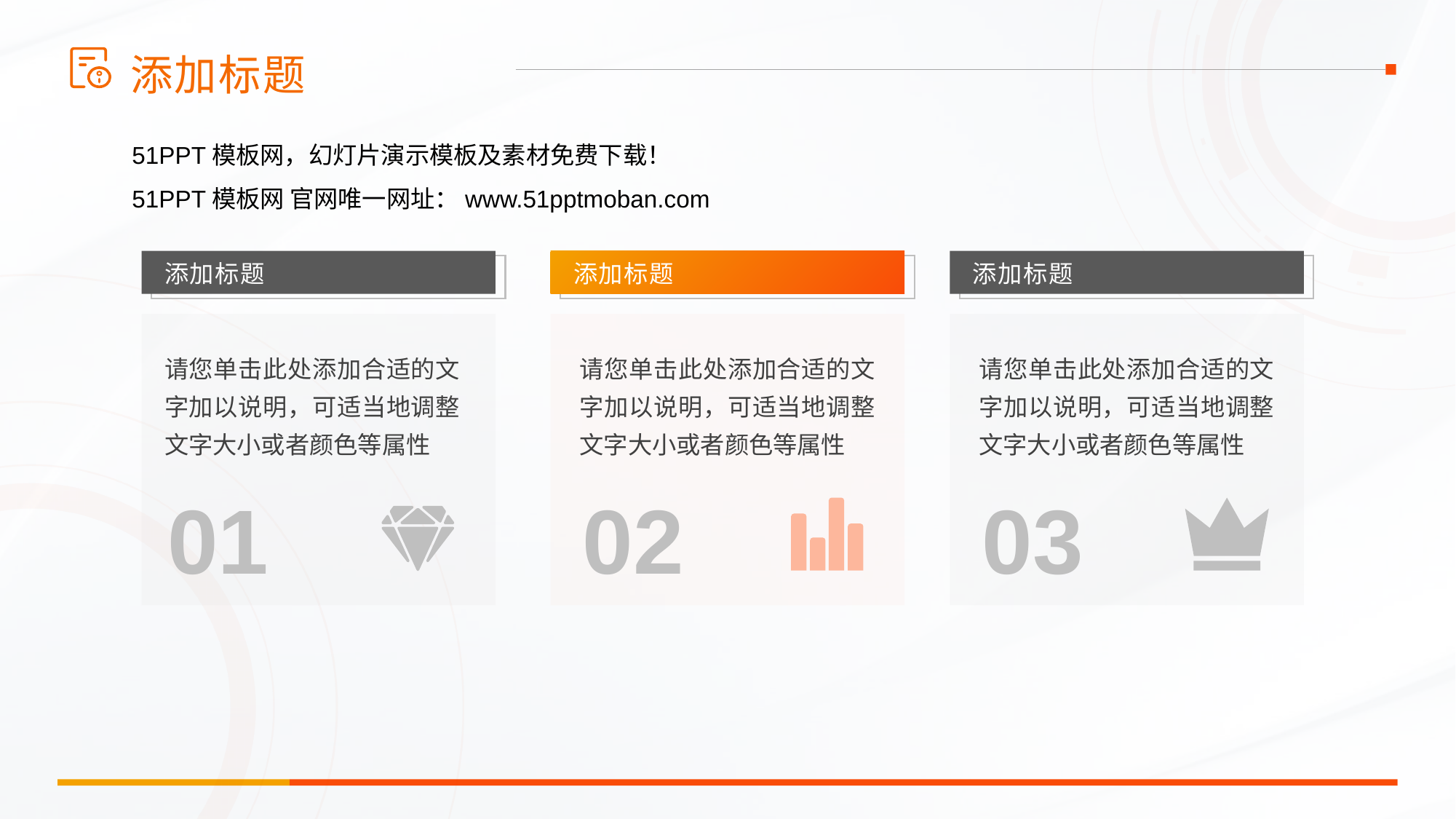

添加标题

51PPT模板网，幻灯片演示模板及素材免费下载！
51PPT模板网 官网唯一网址：www.51pptmoban.com

添加标题
添加标题
添加标题

请您单击此处添加合适的文字加以说明，可适当地调整文字大小或者颜色等属性
请您单击此处添加合适的文字加以说明，可适当地调整文字大小或者颜色等属性
请您单击此处添加合适的文字加以说明，可适当地调整文字大小或者颜色等属性
01
02
03